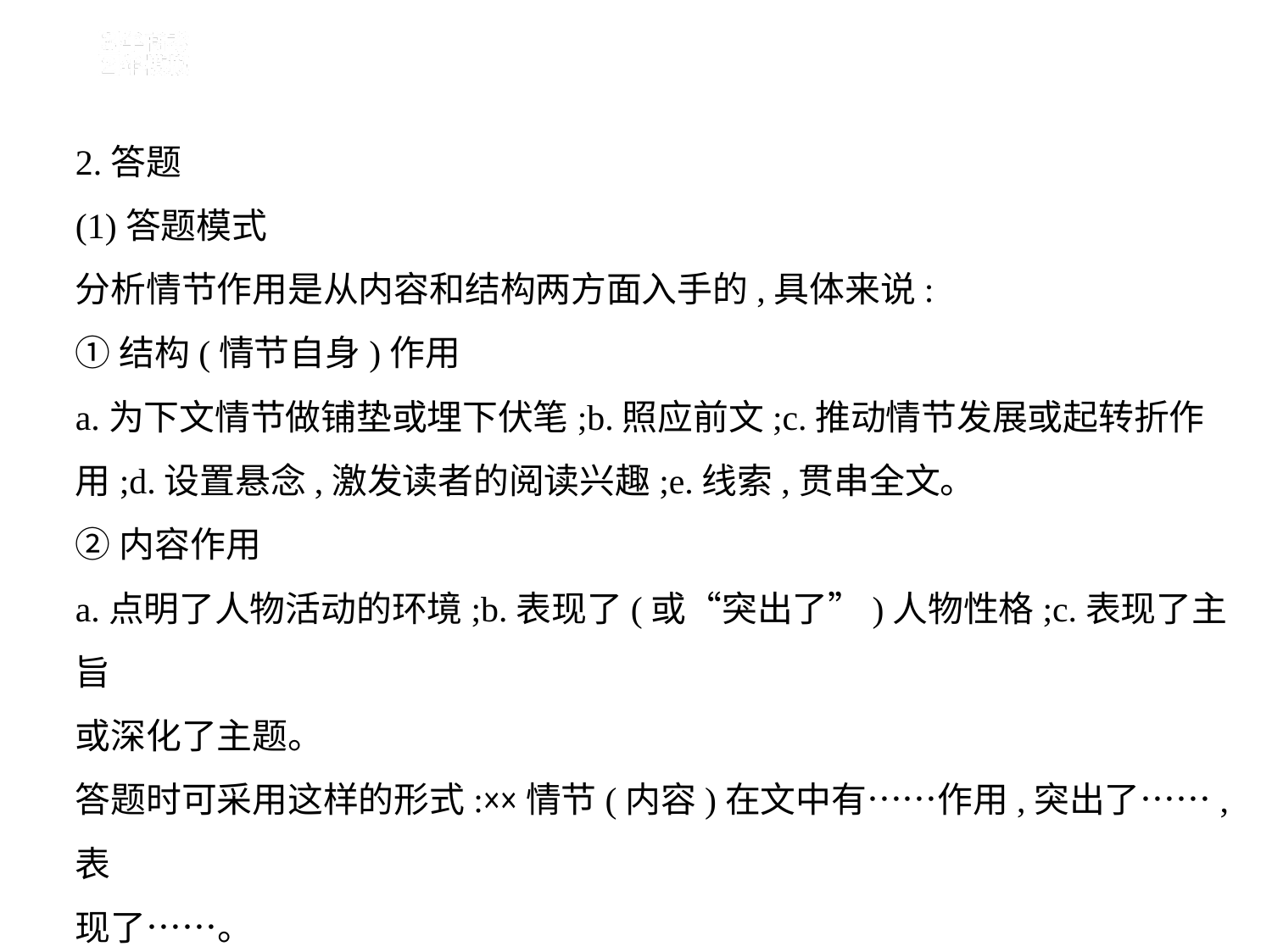

2.答题
(1)答题模式
分析情节作用是从内容和结构两方面入手的,具体来说:
①结构(情节自身)作用
a.为下文情节做铺垫或埋下伏笔;b.照应前文;c.推动情节发展或起转折作
用;d.设置悬念,激发读者的阅读兴趣;e.线索,贯串全文。
②内容作用
a.点明了人物活动的环境;b.表现了(或“突出了”)人物性格;c.表现了主旨
或深化了主题。
答题时可采用这样的形式:××情节(内容)在文中有……作用,突出了……,表
现了……。